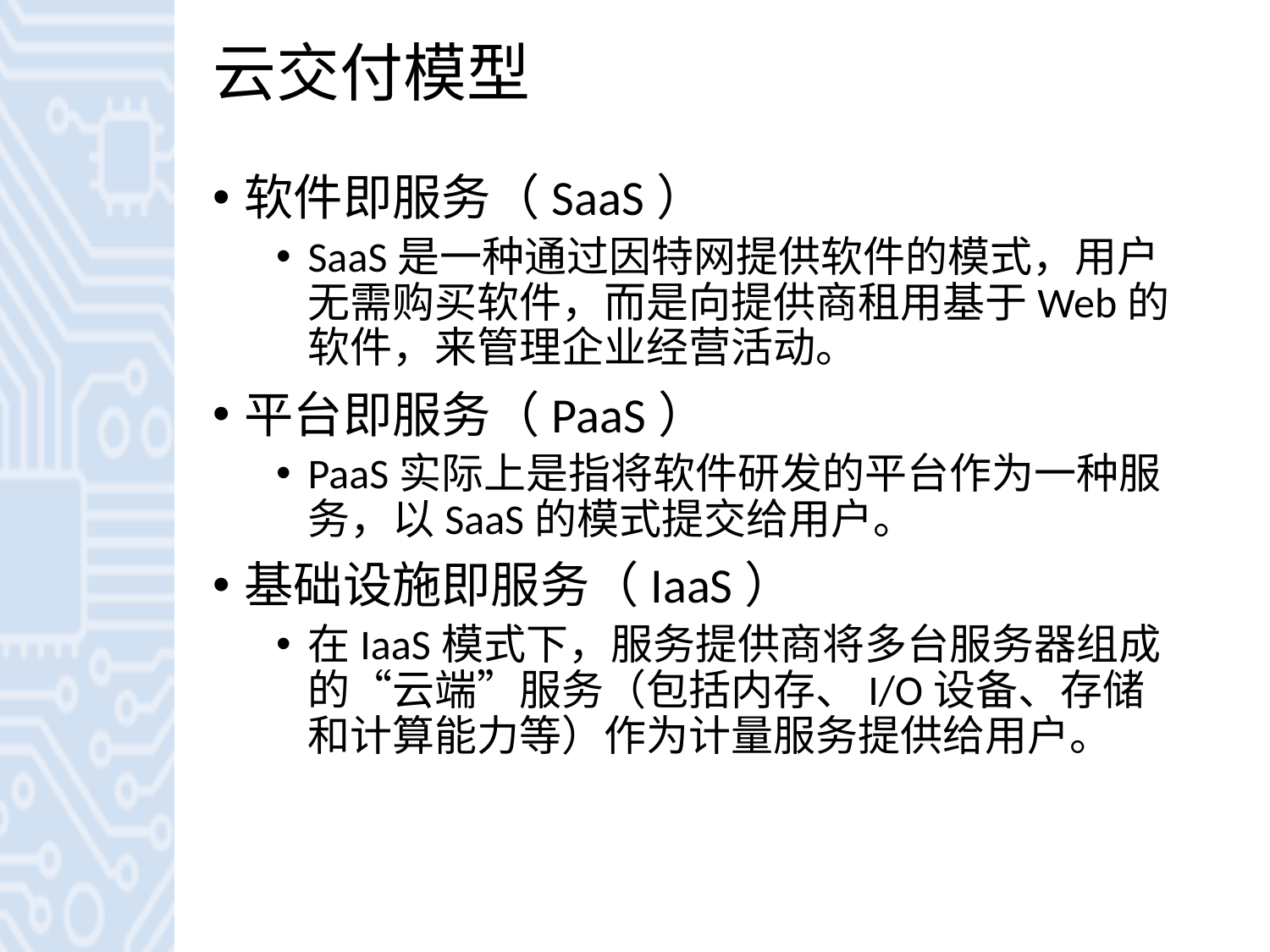

# 云交付模型
软件即服务（SaaS）
SaaS是一种通过因特网提供软件的模式，用户无需购买软件，而是向提供商租用基于Web的软件，来管理企业经营活动。
平台即服务（PaaS）
PaaS实际上是指将软件研发的平台作为一种服务，以SaaS的模式提交给用户。
基础设施即服务（IaaS）
在IaaS模式下，服务提供商将多台服务器组成的“云端”服务（包括内存、I/O设备、存储和计算能力等）作为计量服务提供给用户。